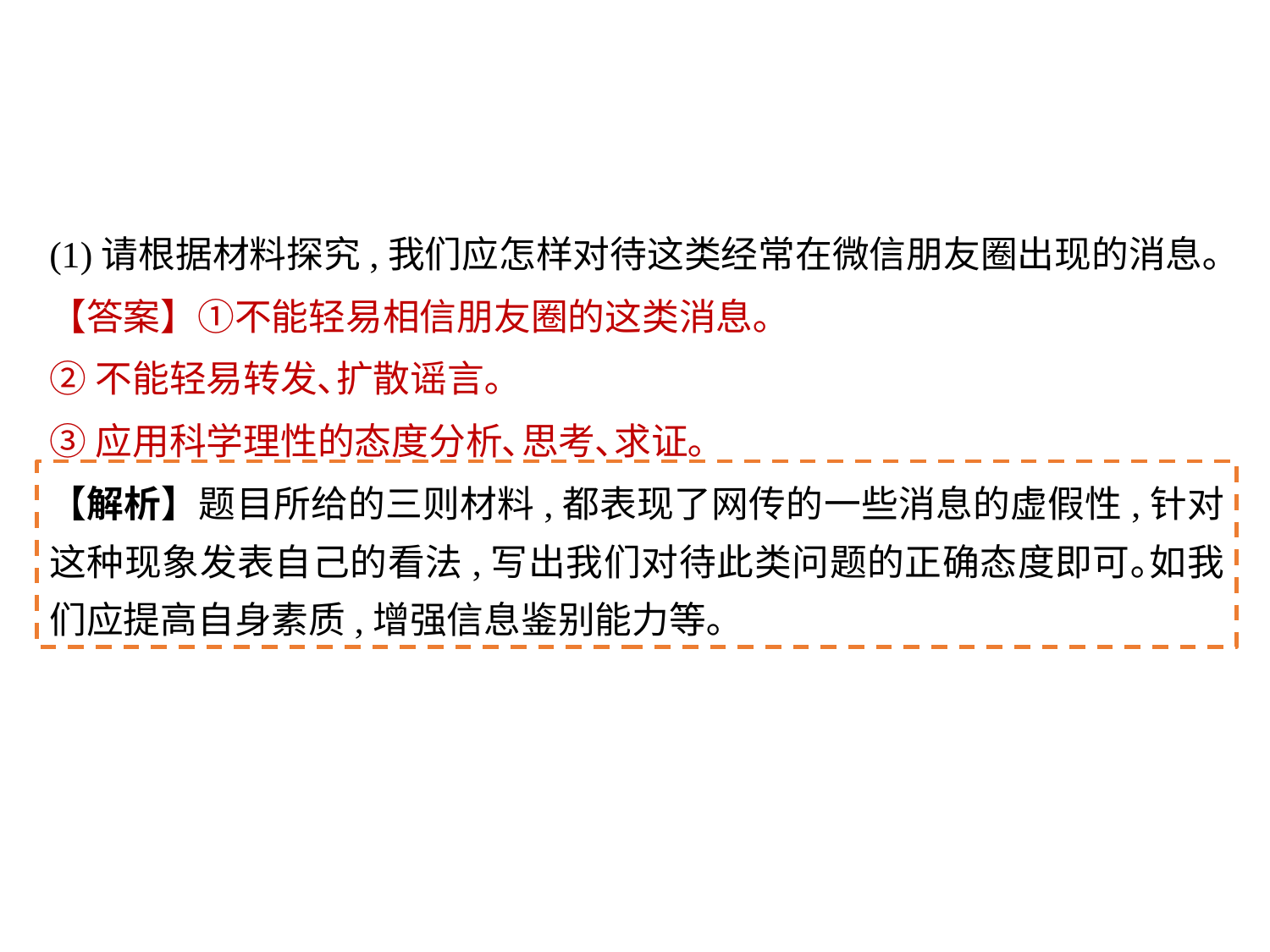

(1)请根据材料探究,我们应怎样对待这类经常在微信朋友圈出现的消息｡
【答案】①不能轻易相信朋友圈的这类消息｡
②不能轻易转发､扩散谣言｡
③应用科学理性的态度分析､思考､求证｡
【解析】题目所给的三则材料,都表现了网传的一些消息的虚假性,针对这种现象发表自己的看法,写出我们对待此类问题的正确态度即可｡如我们应提高自身素质,增强信息鉴别能力等｡